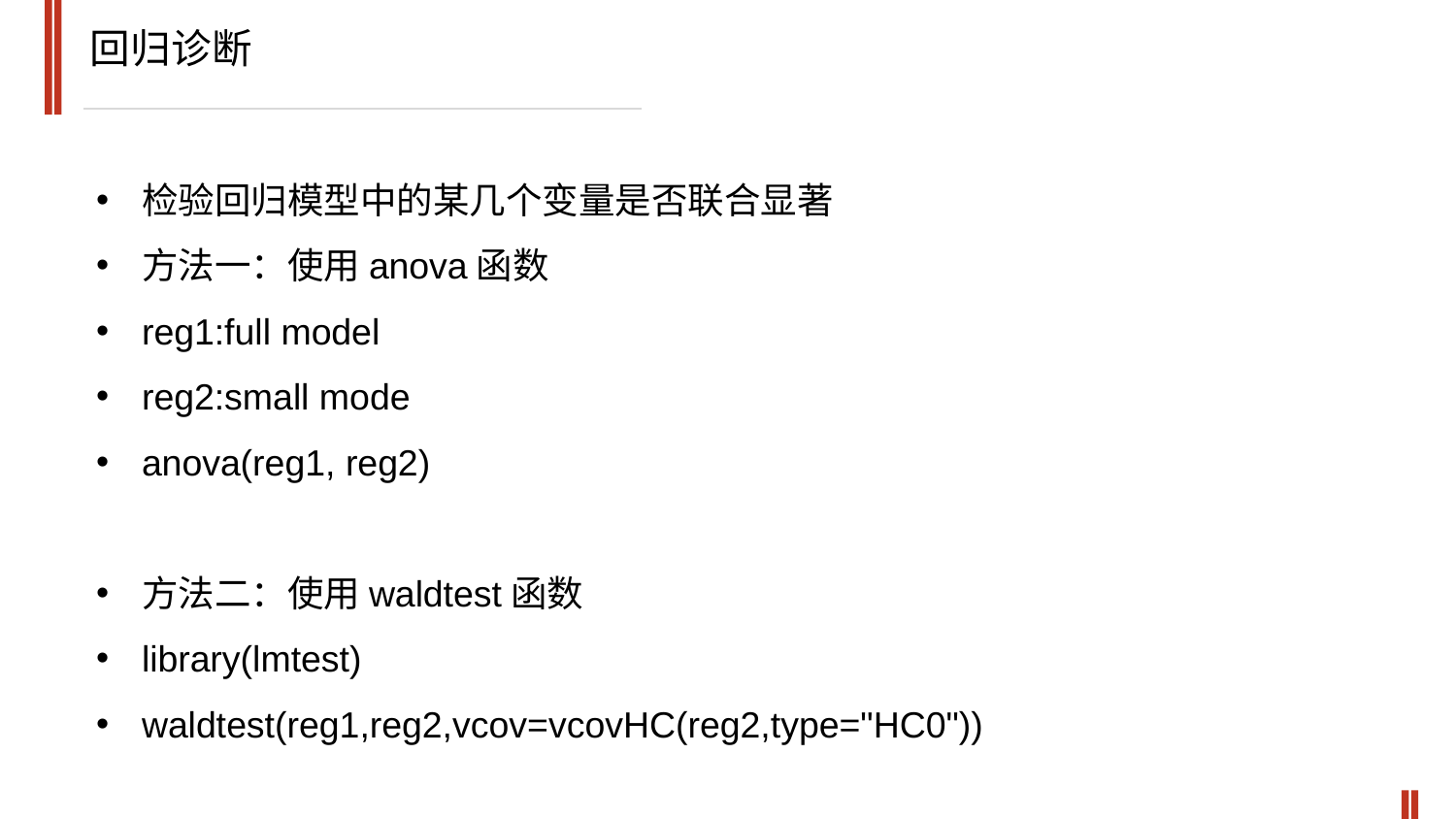

回归诊断
检验回归模型中的某几个变量是否联合显著
方法一：使用anova函数
reg1:full model
reg2:small mode
anova(reg1, reg2)

方法二：使用waldtest函数
library(lmtest)
waldtest(reg1,reg2,vcov=vcovHC(reg2,type="HC0"))